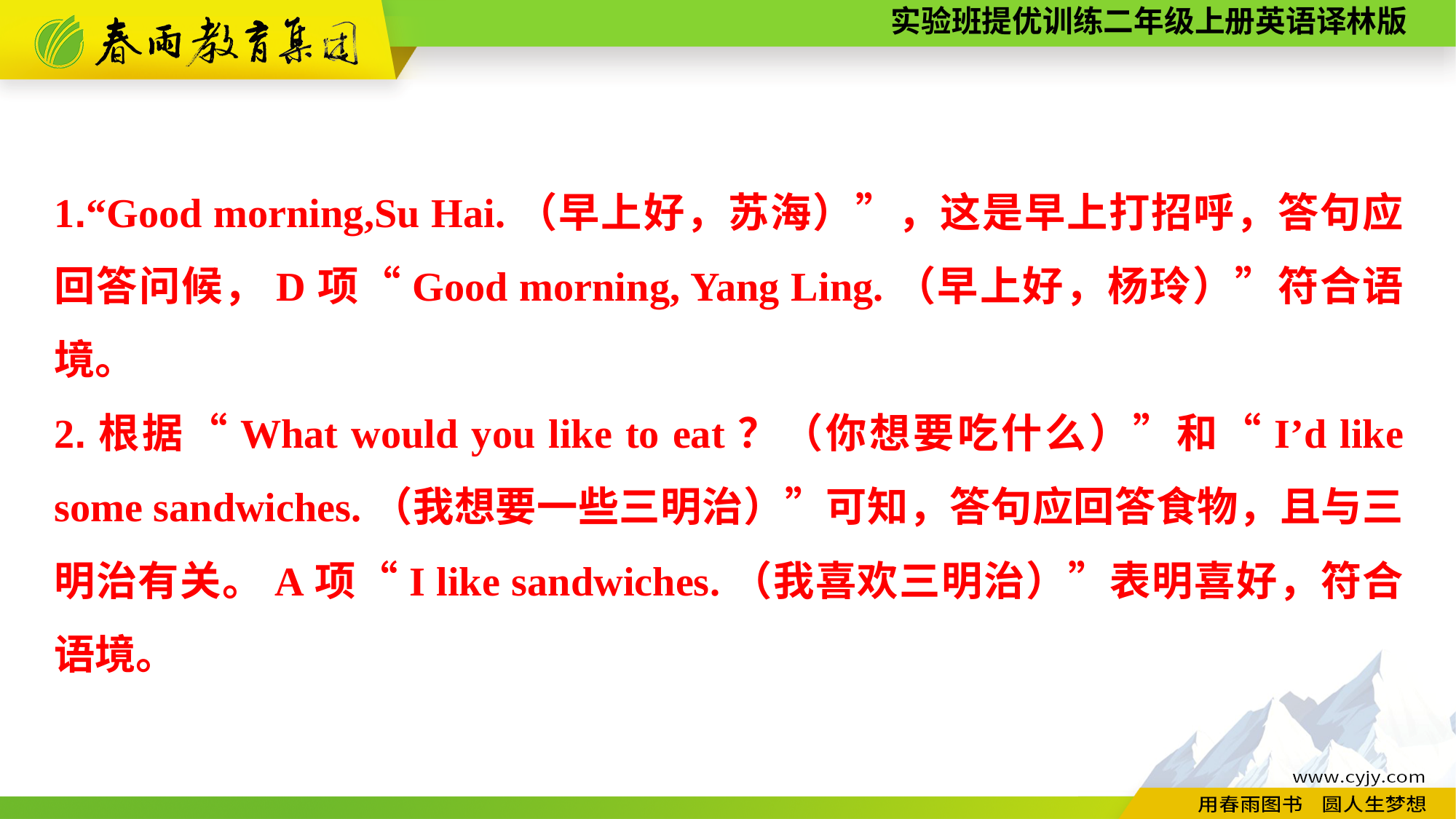

1.“Good morning,Su Hai.（早上好，苏海）”，这是早上打招呼，答句应回答问候，D项“Good morning, Yang Ling.（早上好，杨玲）”符合语境。
2.根据“What would you like to eat？（你想要吃什么）”和“I’d like some sandwiches.（我想要一些三明治）”可知，答句应回答食物，且与三明治有关。A项“I like sandwiches.（我喜欢三明治）”表明喜好，符合语境。